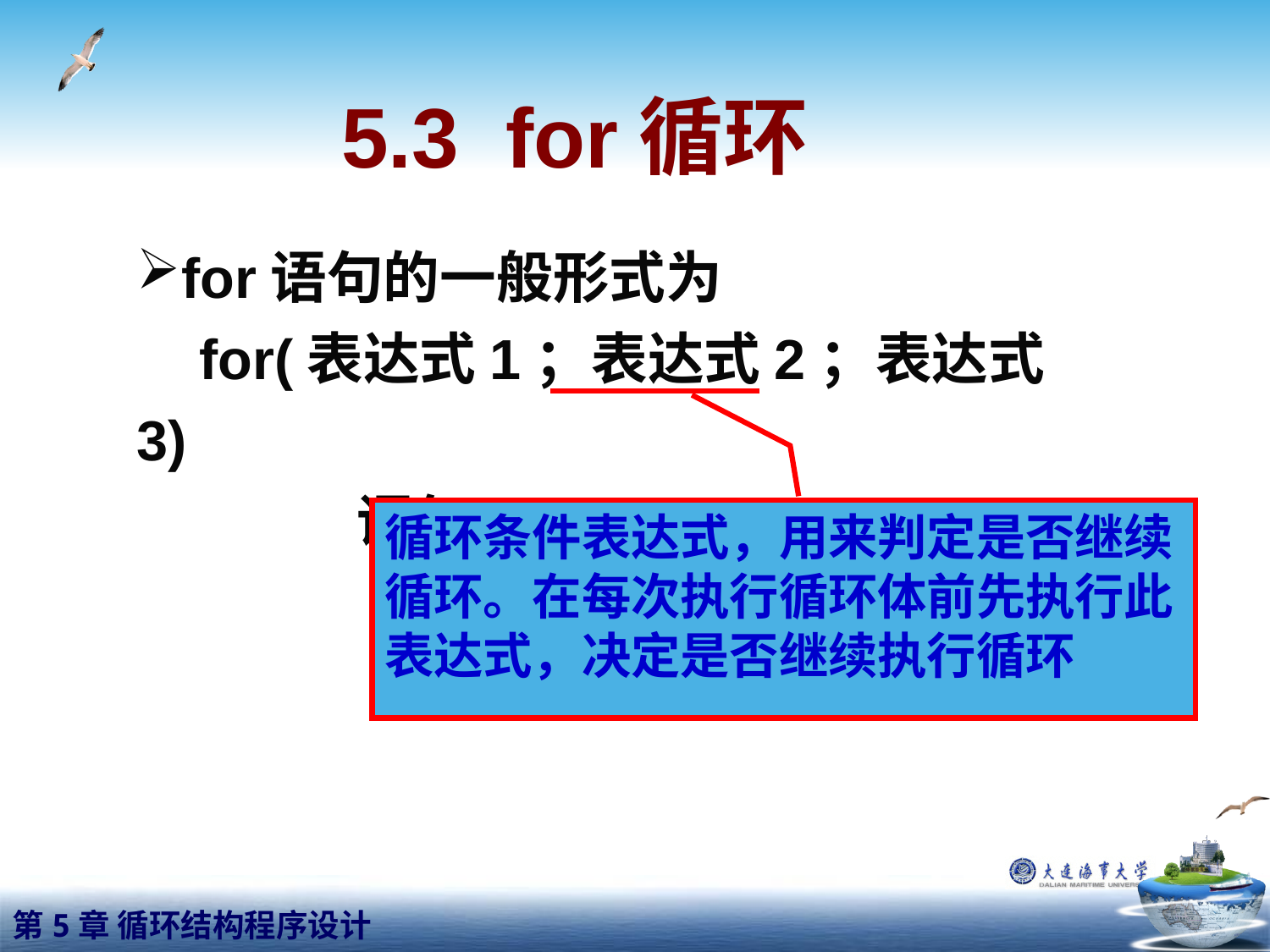

# 5.3  for循环
for语句的一般形式为
    for(表达式1；表达式2；表达式3)
                语句
循环条件表达式，用来判定是否继续循环。在每次执行循环体前先执行此表达式，决定是否继续执行循环